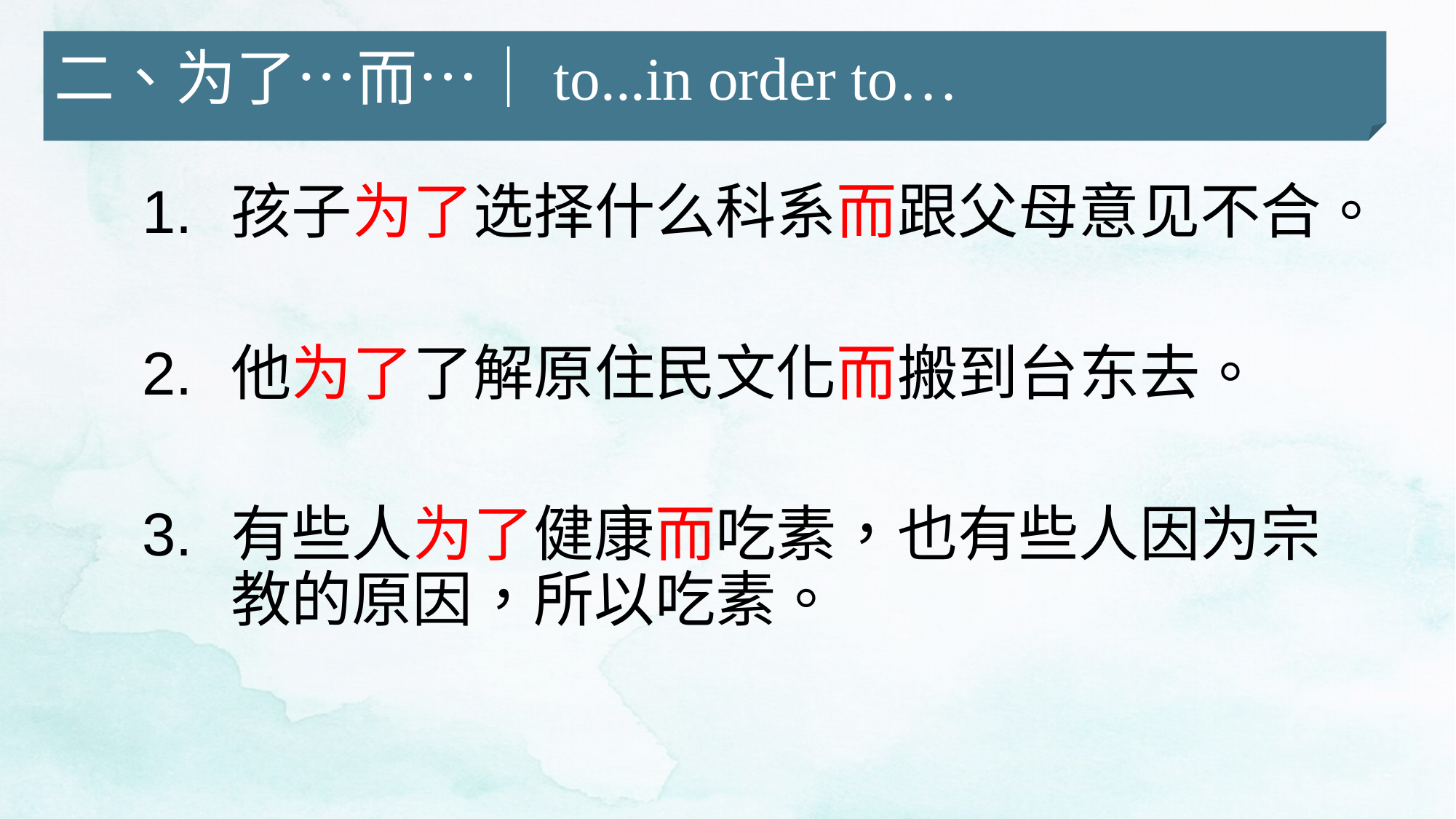

二、为了…而…｜to...in order to…
孩子为了选择什么科系而跟父母意见不合。

他为了了解原住民文化而搬到台东去。

有些人为了健康而吃素，也有些人因为宗教的原因，所以吃素。